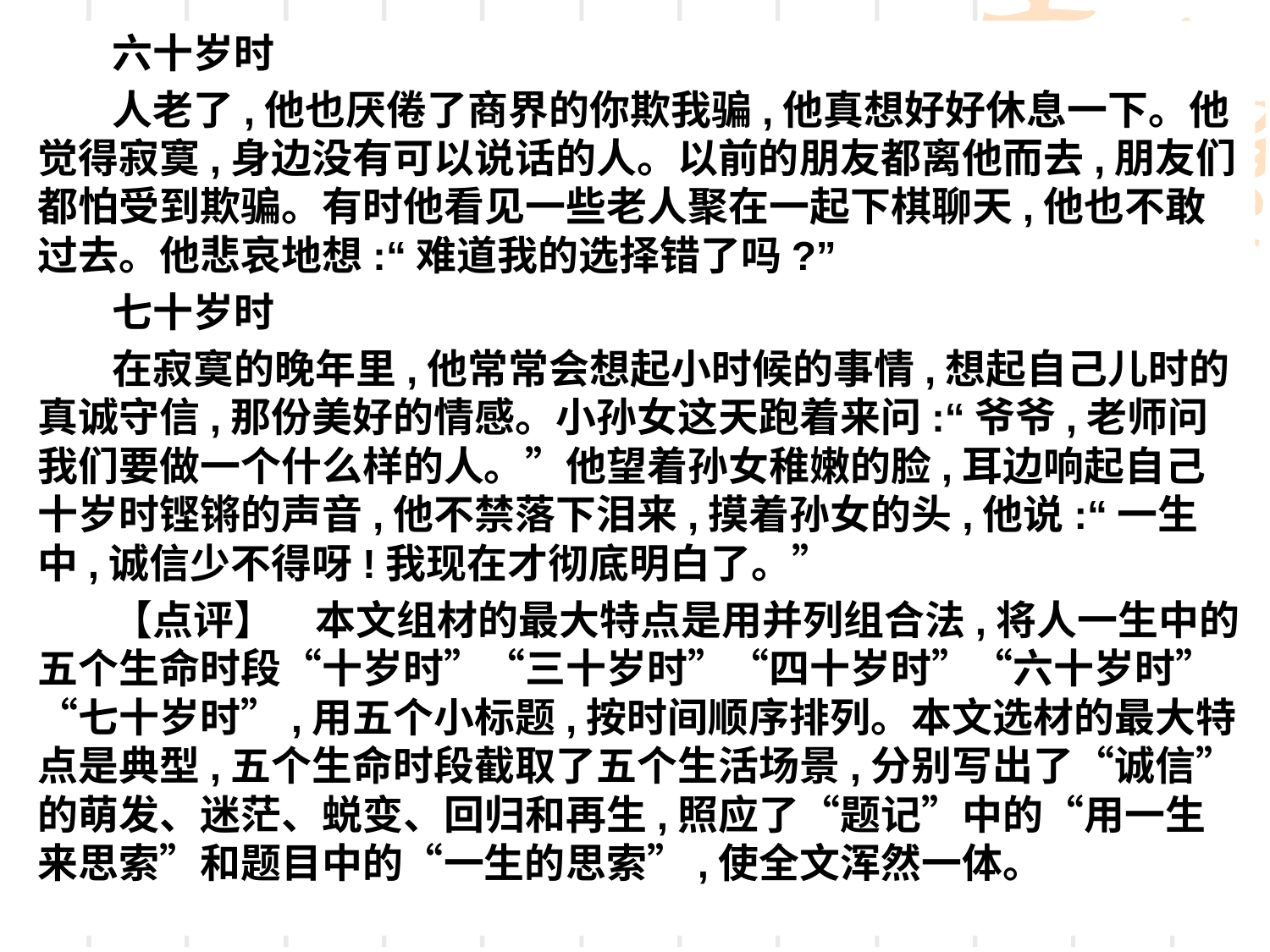

六十岁时
人老了,他也厌倦了商界的你欺我骗,他真想好好休息一下。他觉得寂寞,身边没有可以说话的人。以前的朋友都离他而去,朋友们都怕受到欺骗。有时他看见一些老人聚在一起下棋聊天,他也不敢过去。他悲哀地想:“难道我的选择错了吗?”
七十岁时
在寂寞的晚年里,他常常会想起小时候的事情,想起自己儿时的真诚守信,那份美好的情感。小孙女这天跑着来问:“爷爷,老师问我们要做一个什么样的人。”他望着孙女稚嫩的脸,耳边响起自己十岁时铿锵的声音,他不禁落下泪来,摸着孙女的头,他说:“一生中,诚信少不得呀!我现在才彻底明白了。”
【点评】　本文组材的最大特点是用并列组合法,将人一生中的五个生命时段“十岁时”“三十岁时”“四十岁时”“六十岁时”“七十岁时”,用五个小标题,按时间顺序排列。本文选材的最大特点是典型,五个生命时段截取了五个生活场景,分别写出了“诚信”的萌发、迷茫、蜕变、回归和再生,照应了“题记”中的“用一生来思索”和题目中的“一生的思索”,使全文浑然一体。